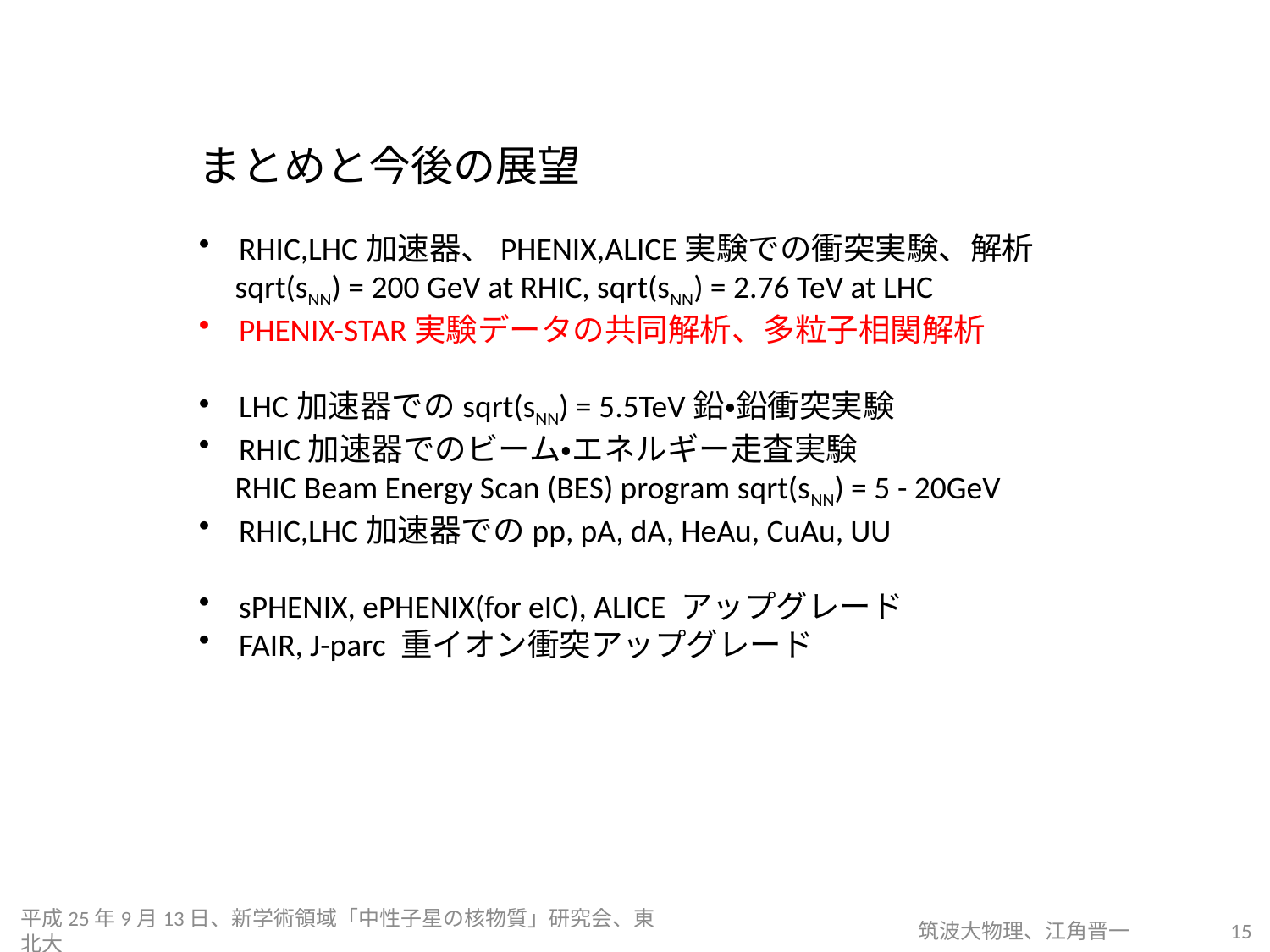

まとめと今後の展望

RHIC,LHC加速器、PHENIX,ALICE実験での衝突実験、解析
     sqrt(sNN) = 200 GeV at RHIC, sqrt(sNN) = 2.76 TeV at LHC
PHENIX-STAR実験データの共同解析、多粒子相関解析

LHC加速器でのsqrt(sNN) = 5.5TeV鉛・鉛衝突実験
RHIC加速器でのビーム・エネルギー走査実験
     RHIC Beam Energy Scan (BES) program sqrt(sNN) = 5 - 20GeV
RHIC,LHC加速器でのpp, pA, dA, HeAu, CuAu, UU

sPHENIX, ePHENIX(for eIC), ALICE アップグレード
FAIR, J-parc 重イオン衝突アップグレード
平成25年9月13日、新学術領域「中性子星の核物質」研究会、東北大
筑波大物理、江角晋一
15